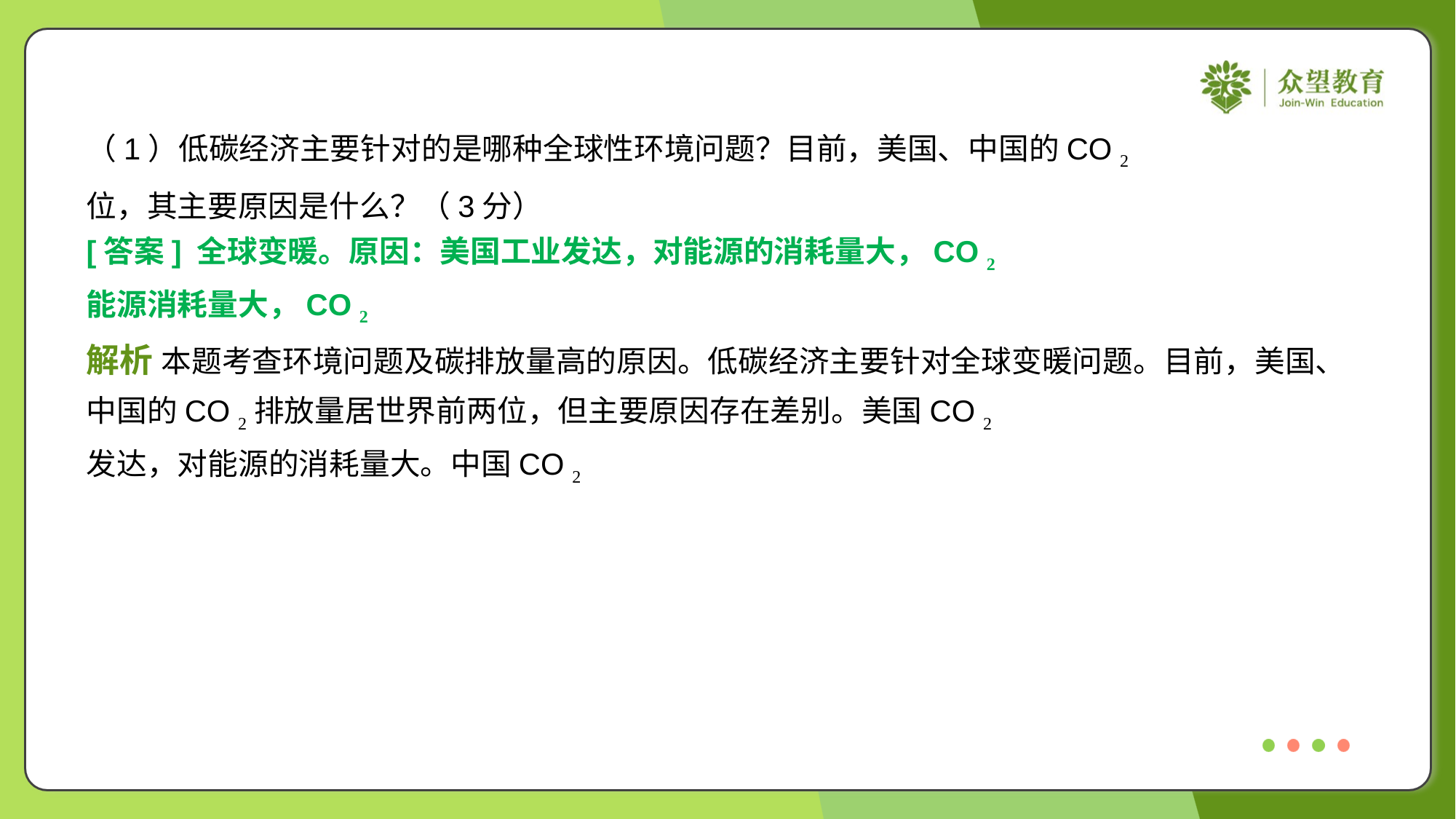

（1）低碳经济主要针对的是哪种全球性环境问题？目前，美国、中国的CO 2 排放量居世界前两
位，其主要原因是什么？（3分）
[答案] 全球变暖。原因：美国工业发达，对能源的消耗量大，CO 2 排放量大；中国人口规模大，
能源消耗量大，CO 2 排放量大。（3分）
解析 本题考查环境问题及碳排放量高的原因。低碳经济主要针对全球变暖问题。目前，美国、
中国的CO 2排放量居世界前两位，但主要原因存在差别。美国CO 2 排放量大主要原因是美国工业
发达，对能源的消耗量大。中国CO 2 排放量大是因为中国人口规模大，能源消耗量大。【原因类】